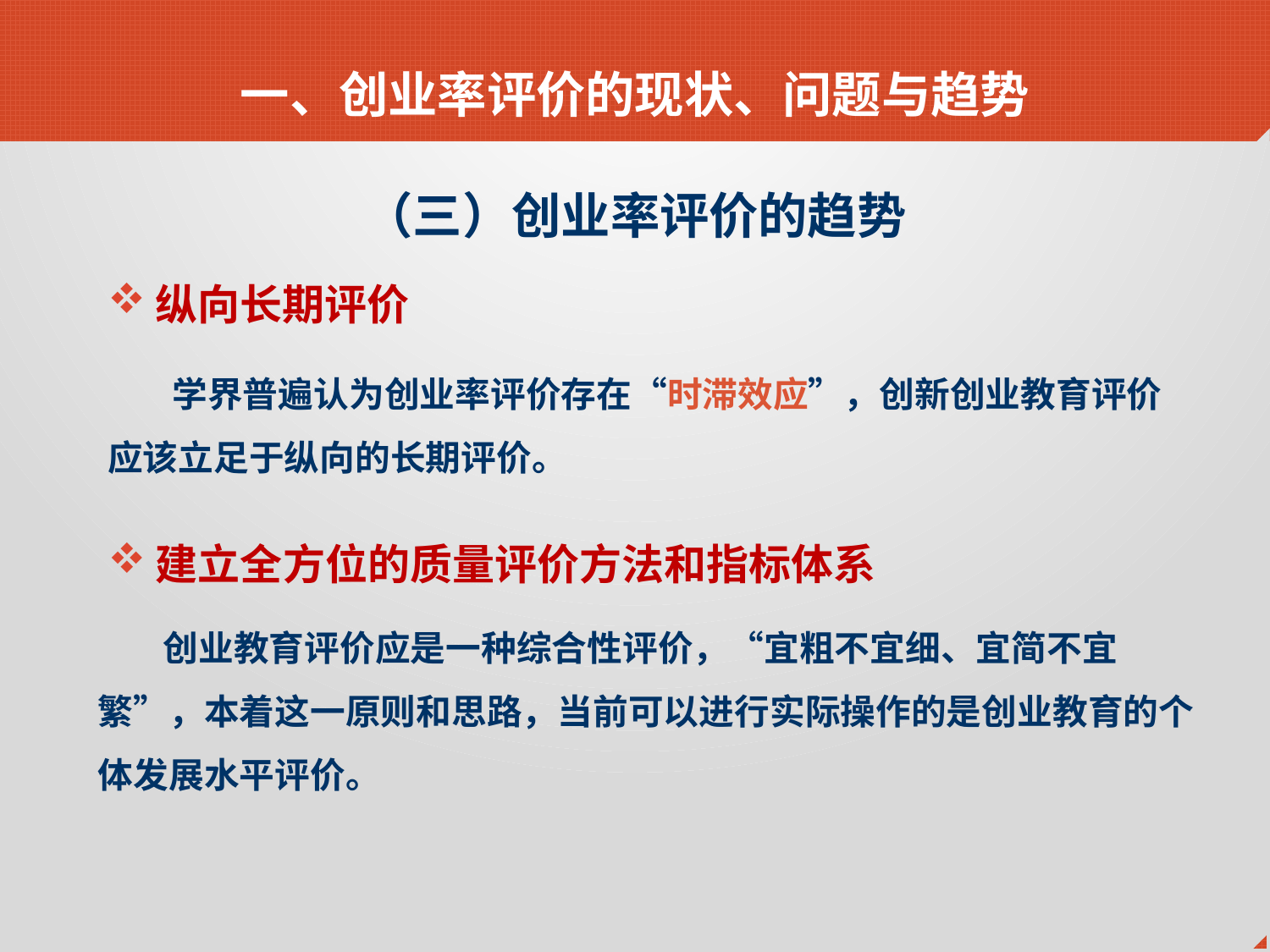

一、创业率评价的现状、问题与趋势
（三）创业率评价的趋势
纵向长期评价
       学界普遍认为创业率评价存在“时滞效应”，创新创业教育评价应该立足于纵向的长期评价。
建立全方位的质量评价方法和指标体系
       创业教育评价应是一种综合性评价，“宜粗不宜细、宜简不宜繁”，本着这一原则和思路，当前可以进行实际操作的是创业教育的个体发展水平评价。